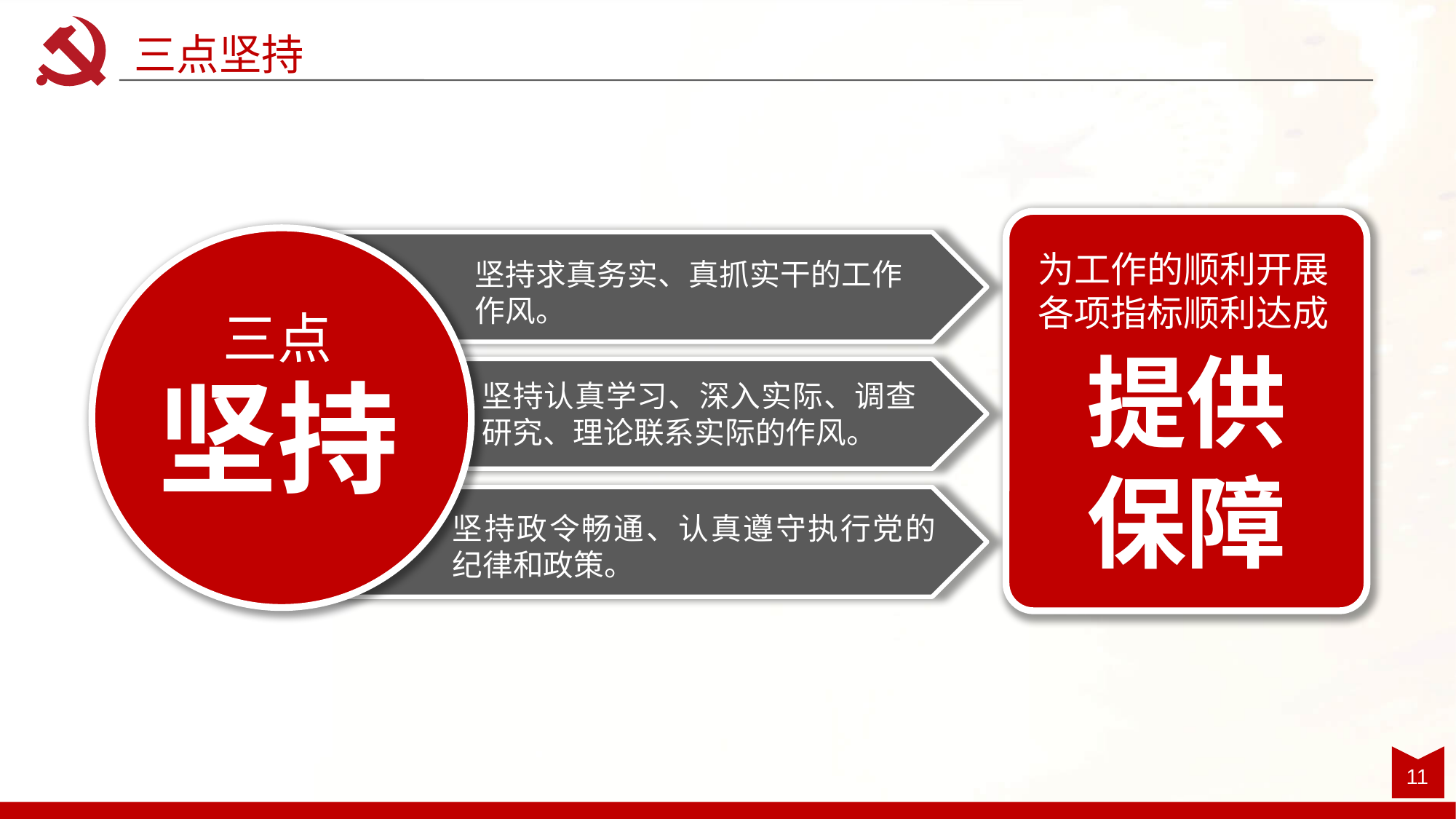

三点坚持

为工作的顺利开展
各项指标顺利达成
坚持求真务实、真抓实干的工作作风。
三点
提供保障
坚持

坚持认真学习、深入实际、调查研究、理论联系实际的作风。

坚持政令畅通、认真遵守执行党的纪律和政策。